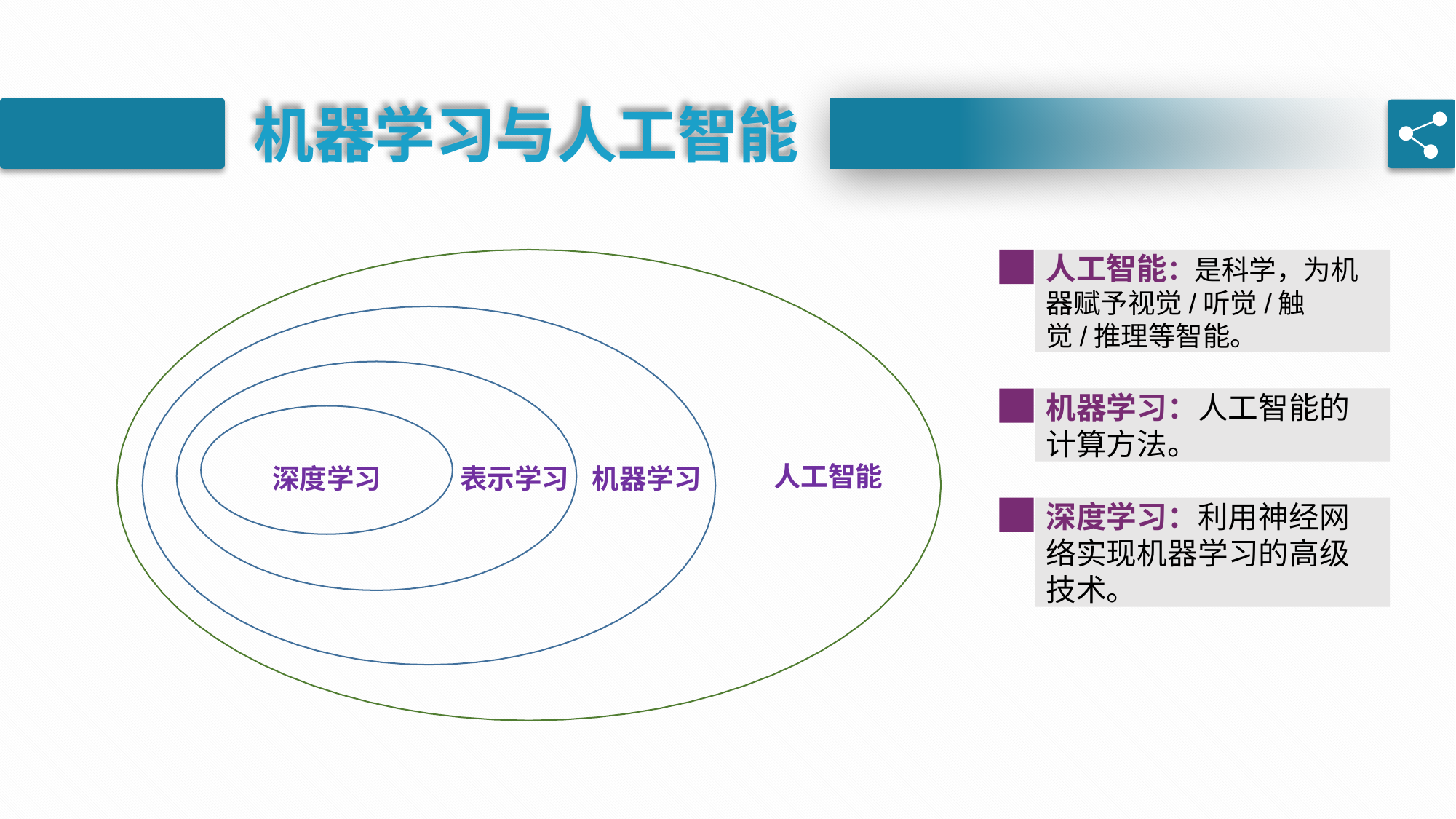

机器学习与人工智能

人工智能：是科学，为机 器赋予视觉/听觉/触觉/推理等智能。

机器学习：人工智能的计算方法。

人工智能
机器学习
深度学习
表示学习

深度学习：利用神经网络实现机器学习的高级技术。